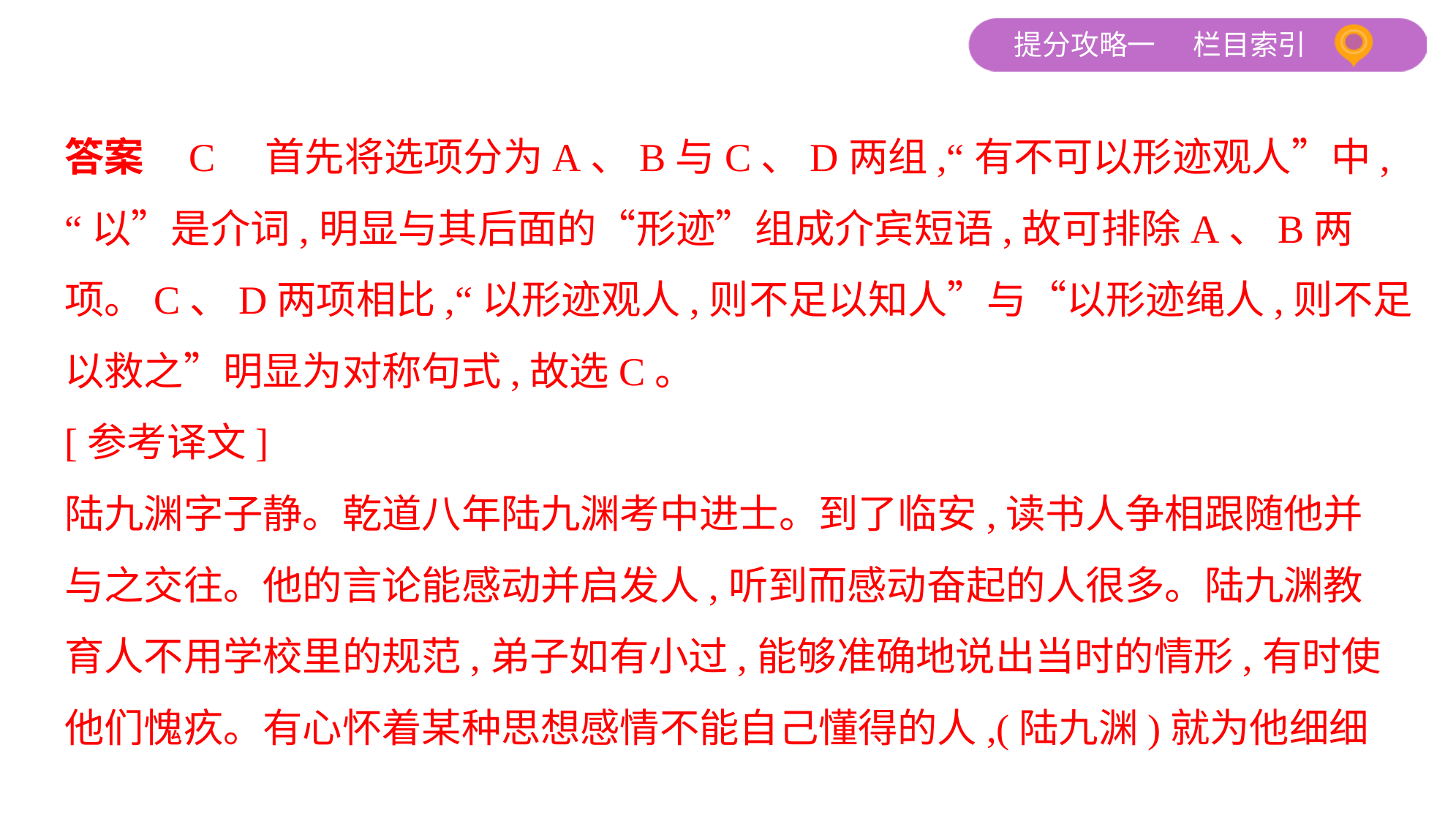

答案    C　首先将选项分为A、B与C、D两组,“有不可以形迹观人”中,
“以”是介词,明显与其后面的“形迹”组成介宾短语,故可排除A、B两
项。C、D两项相比,“以形迹观人,则不足以知人”与“以形迹绳人,则不足
以救之”明显为对称句式,故选C。
[参考译文]
陆九渊字子静。乾道八年陆九渊考中进士。到了临安,读书人争相跟随他并
与之交往。他的言论能感动并启发人,听到而感动奋起的人很多。陆九渊教
育人不用学校里的规范,弟子如有小过,能够准确地说出当时的情形,有时使
他们愧疚。有心怀着某种思想感情不能自己懂得的人,(陆九渊)就为他细细